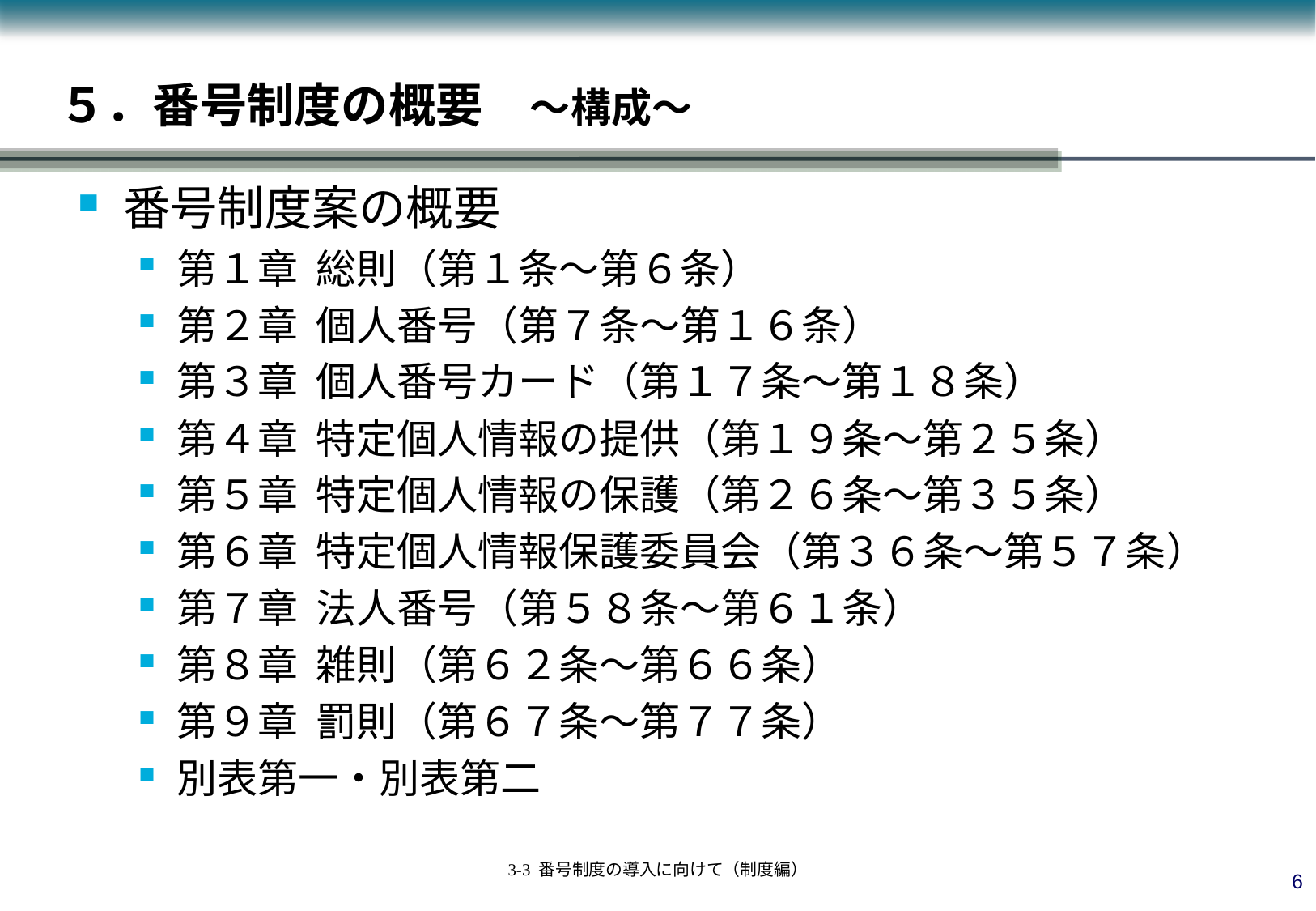

# ５．番号制度の概要　～構成～
番号制度案の概要
第１章  総則（第１条～第６条）
第２章  個人番号（第７条～第１６条）
第３章  個人番号カード（第１７条～第１８条）
第４章  特定個人情報の提供（第１９条～第２５条）
第５章  特定個人情報の保護（第２６条～第３５条）
第６章  特定個人情報保護委員会（第３６条～第５７条）
第７章  法人番号（第５８条～第６１条）
第８章  雑則（第６２条～第６６条）
第９章  罰則（第６７条～第７７条）
別表第一・別表第二

6
3-3 番号制度の導入に向けて（制度編）